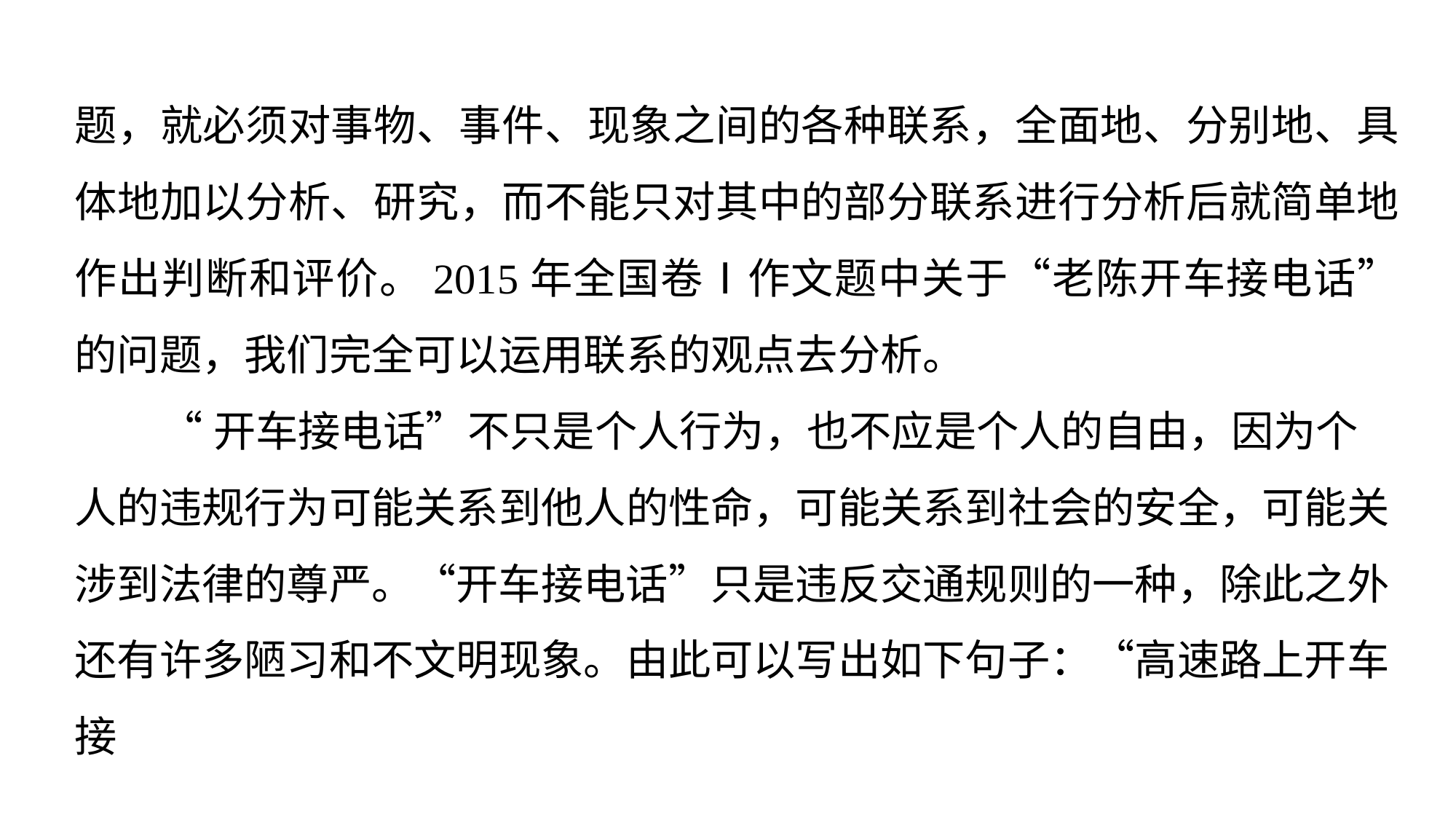

题，就必须对事物、事件、现象之间的各种联系，全面地、分别地、具体地加以分析、研究，而不能只对其中的部分联系进行分析后就简单地作出判断和评价。2015年全国卷Ⅰ作文题中关于“老陈开车接电话”的问题，我们完全可以运用联系的观点去分析。
“开车接电话”不只是个人行为，也不应是个人的自由，因为个人的违规行为可能关系到他人的性命，可能关系到社会的安全，可能关涉到法律的尊严。“开车接电话”只是违反交通规则的一种，除此之外还有许多陋习和不文明现象。由此可以写出如下句子：“高速路上开车接